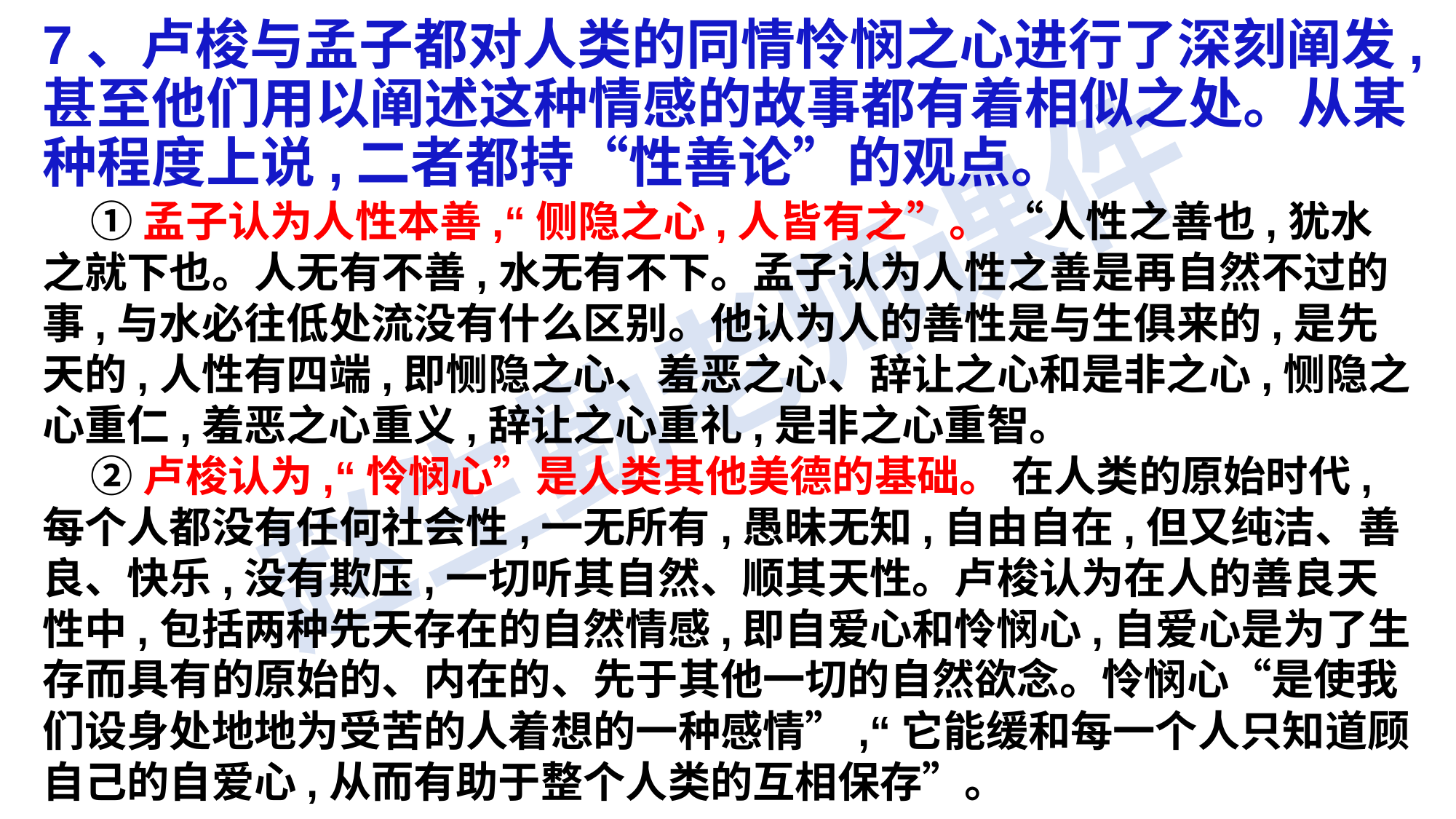

7、卢梭与孟子都对人类的同情怜悯之心进行了深刻阐发,甚至他们用以阐述这种情感的故事都有着相似之处。从某种程度上说,二者都持“性善论”的观点。
     ①孟子认为人性本善,“侧隐之心,人皆有之”。 “人性之善也,犹水之就下也。人无有不善,水无有不下。孟子认为人性之善是再自然不过的事,与水必往低处流没有什么区别。他认为人的善性是与生俱来的,是先天的,人性有四端,即恻隐之心、羞恶之心、辞让之心和是非之心,恻隐之心重仁,羞恶之心重义,辞让之心重礼,是非之心重智。
     ②卢梭认为,“怜悯心”是人类其他美德的基础。 在人类的原始时代,每个人都没有任何社会性,一无所有,愚昧无知,自由自在,但又纯洁、善良、快乐,没有欺压,一切听其自然、顺其天性。卢梭认为在人的善良天性中,包括两种先天存在的自然情感,即自爱心和怜悯心,自爱心是为了生存而具有的原始的、内在的、先于其他一切的自然欲念。怜悯心“是使我们设身处地地为受苦的人着想的一种感情”,“它能缓和每一个人只知道顾自己的自爱心,从而有助于整个人类的互相保存”。